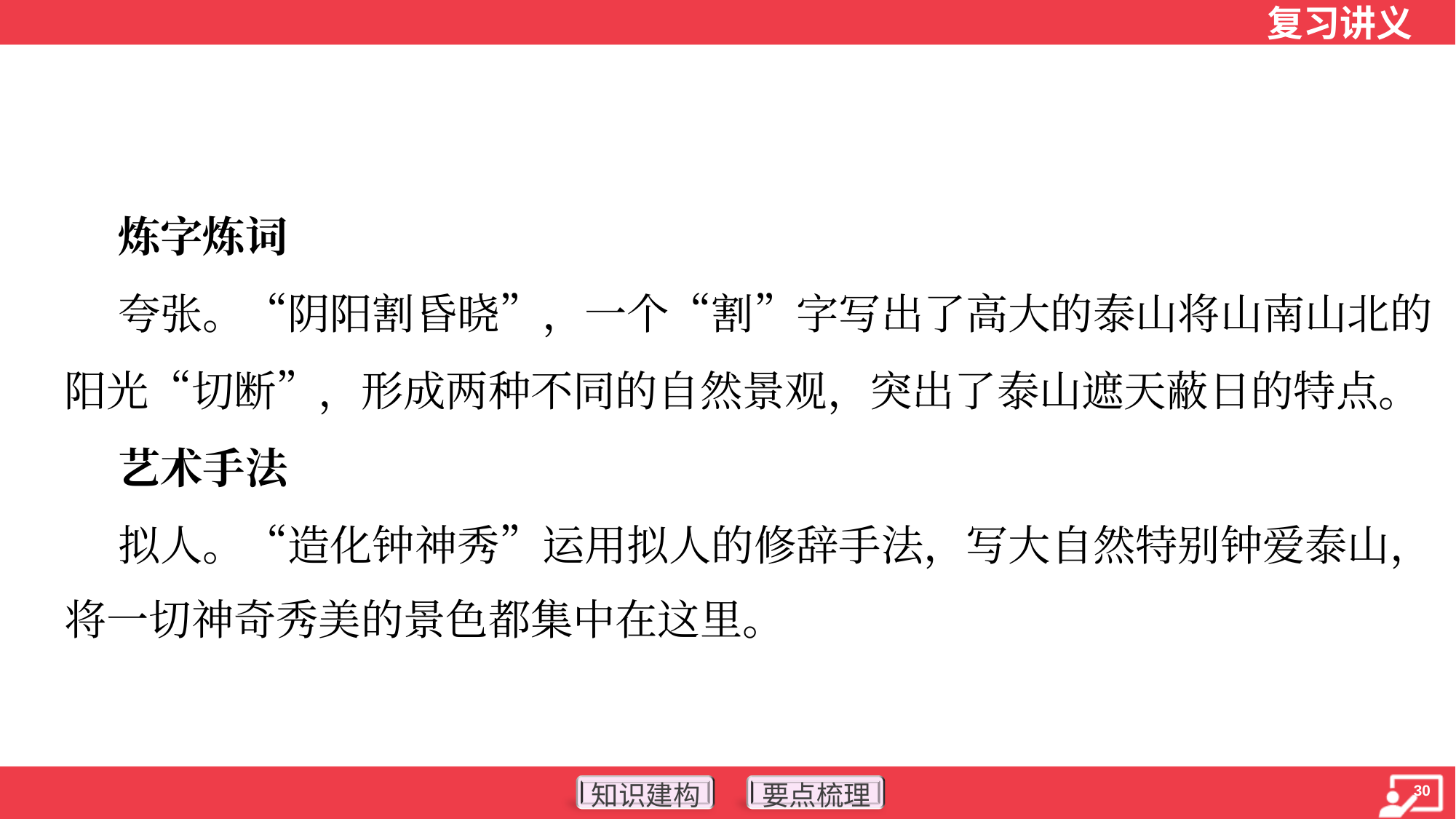

炼字炼词
    夸张。“阴阳割昏晓”，一个“割”字写出了高大的泰山将山南山北的
阳光“切断”，形成两种不同的自然景观，突出了泰山遮天蔽日的特点。
    艺术手法
    拟人。“造化钟神秀”运用拟人的修辞手法，写大自然特别钟爱泰山，
将一切神奇秀美的景色都集中在这里。